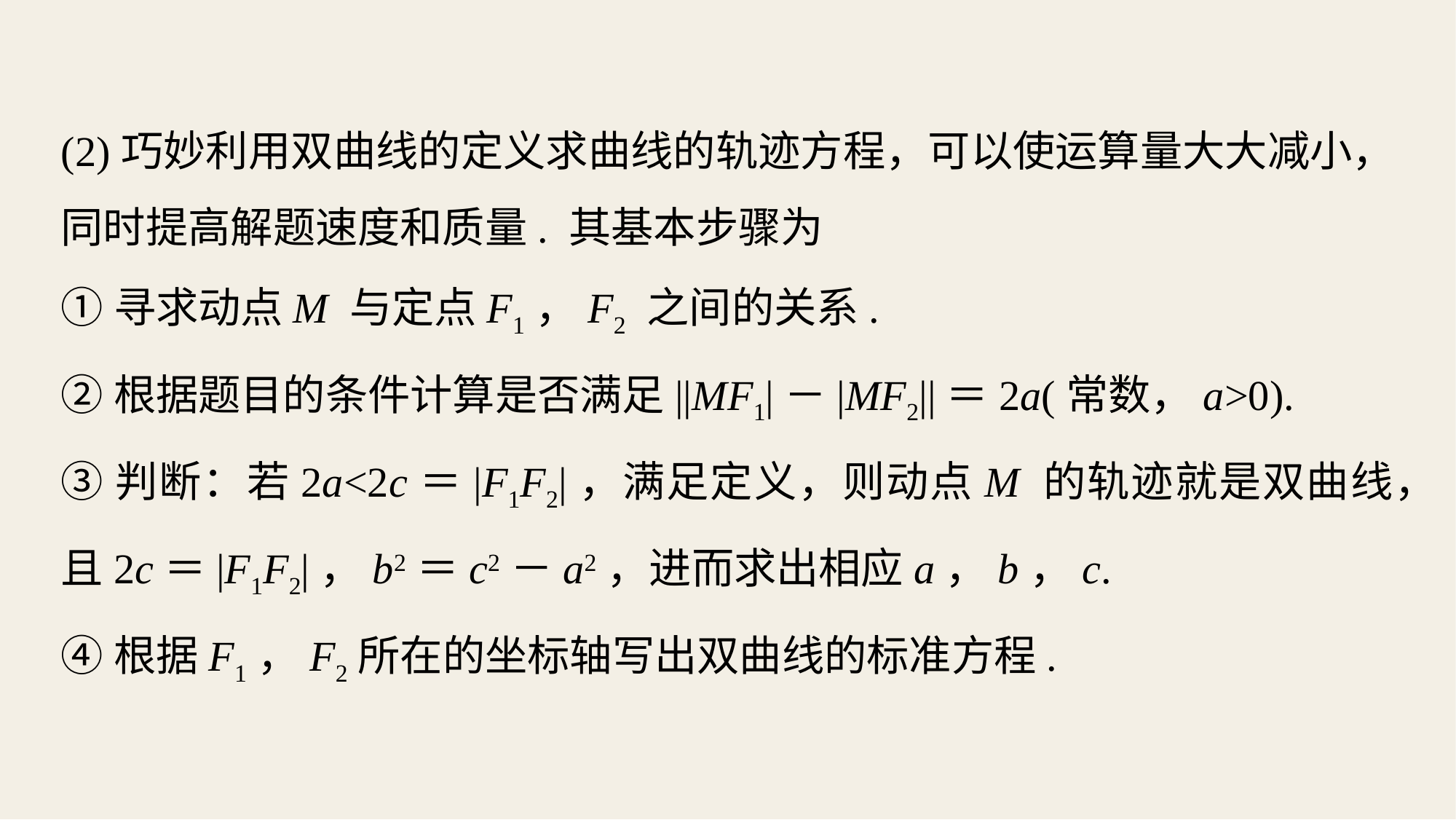

(2)巧妙利用双曲线的定义求曲线的轨迹方程，可以使运算量大大减小，同时提高解题速度和质量. 其基本步骤为
①寻求动点M 与定点F1，F2 之间的关系.
②根据题目的条件计算是否满足||MF1|－|MF2||＝2a(常数，a>0).
③判断：若2a<2c＝|F1F2|，满足定义，则动点M 的轨迹就是双曲线，且2c＝|F1F2|，b2＝c2－a2，进而求出相应a，b，c.
④根据F1，F2所在的坐标轴写出双曲线的标准方程.